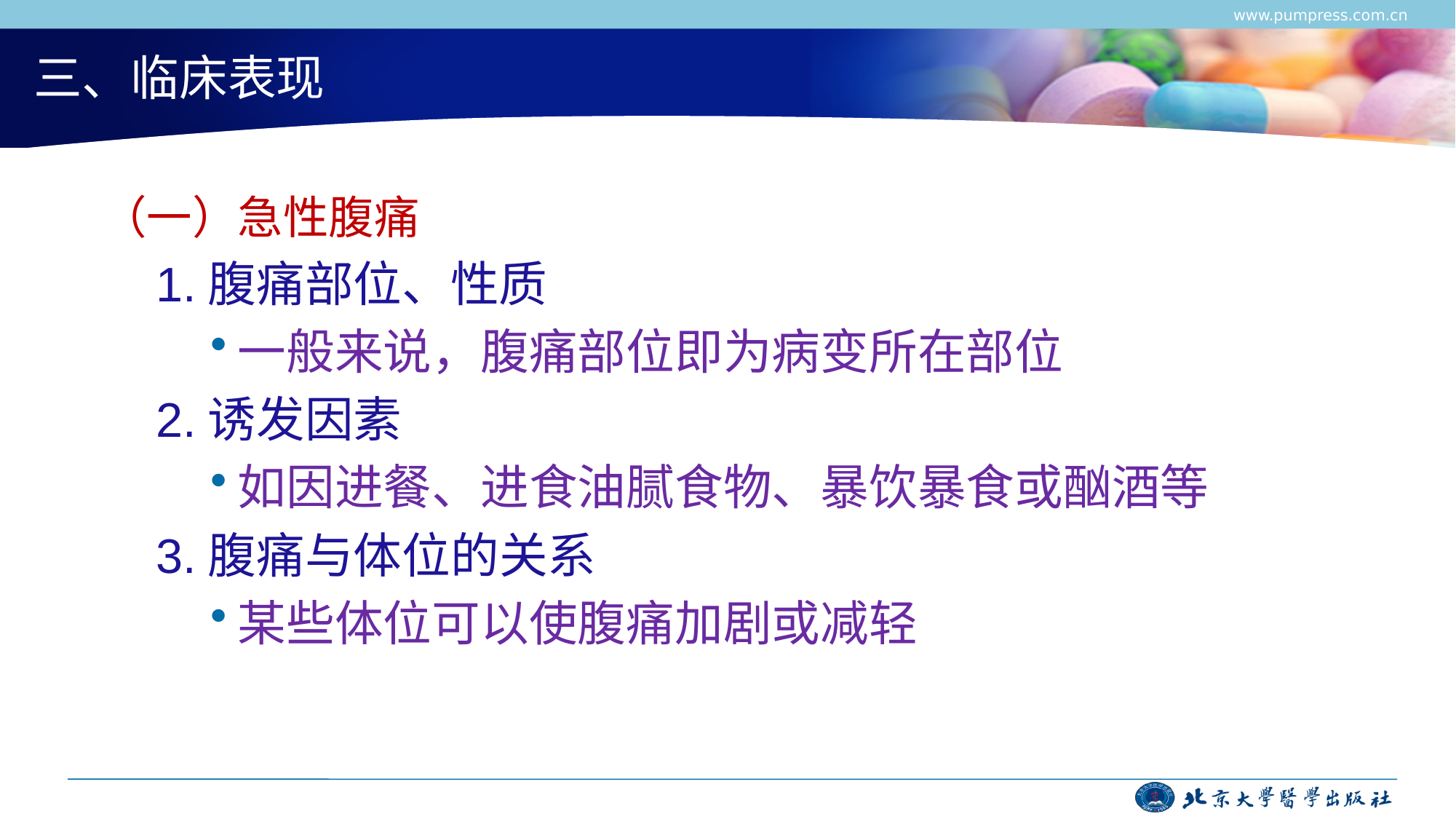

www.pumpress.com.cn
# 三、临床表现
（一）急性腹痛
1.腹痛部位、性质
一般来说，腹痛部位即为病变所在部位
2.诱发因素
如因进餐、进食油腻食物、暴饮暴食或酗酒等
3.腹痛与体位的关系
某些体位可以使腹痛加剧或减轻